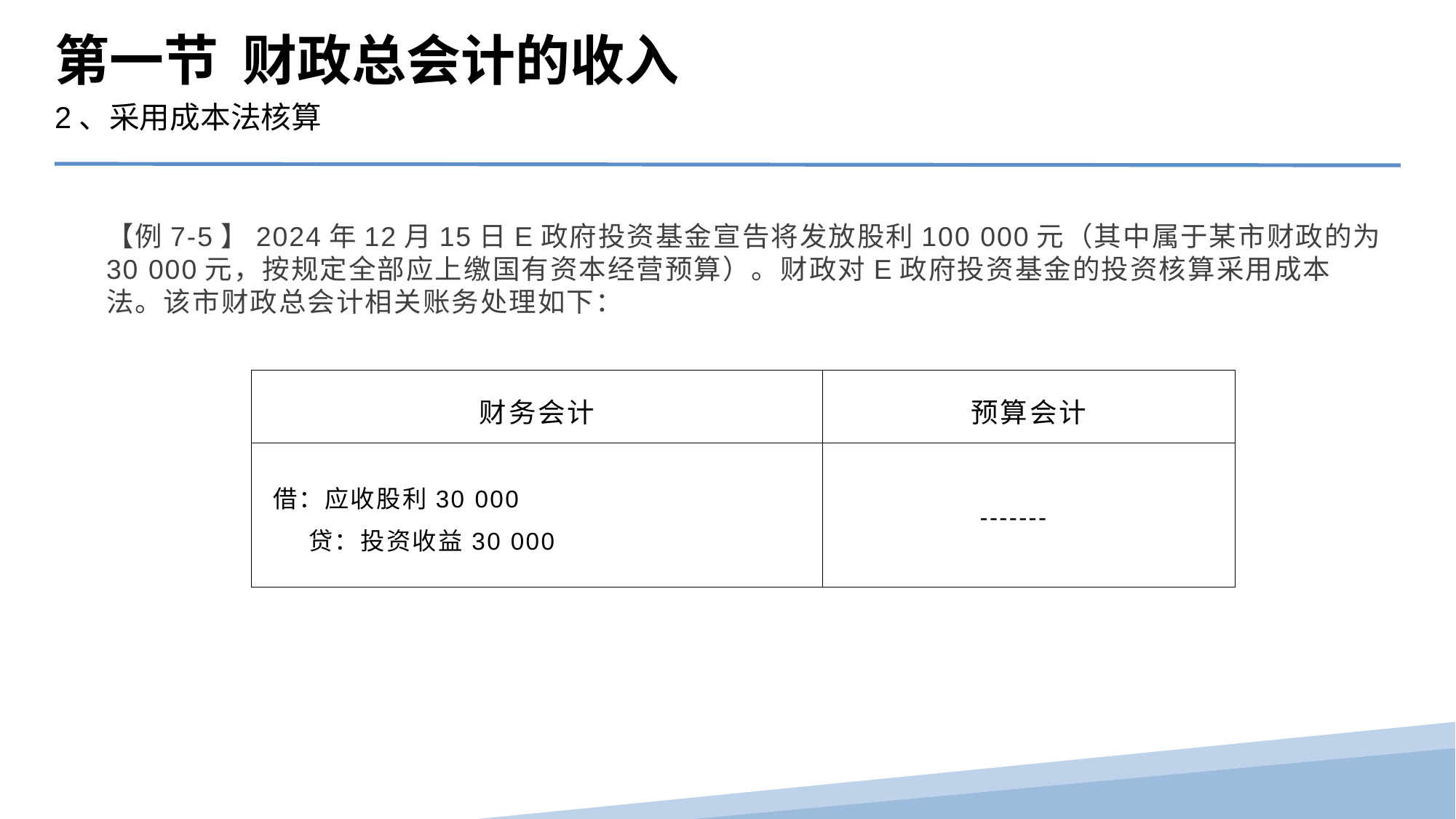

第一节  财政总会计的收入
2、采用成本法核算

【例7-5】2024年12月15日E政府投资基金宣告将发放股利100 000元（其中属于某市财政的为30 000元，按规定全部应上缴国有资本经营预算）。财政对E政府投资基金的投资核算采用成本法。该市财政总会计相关账务处理如下：

| 财务会计 | 预算会计 |
| --- | --- |
| 借：应收股利30 000 贷：投资收益30 000 | ------- |